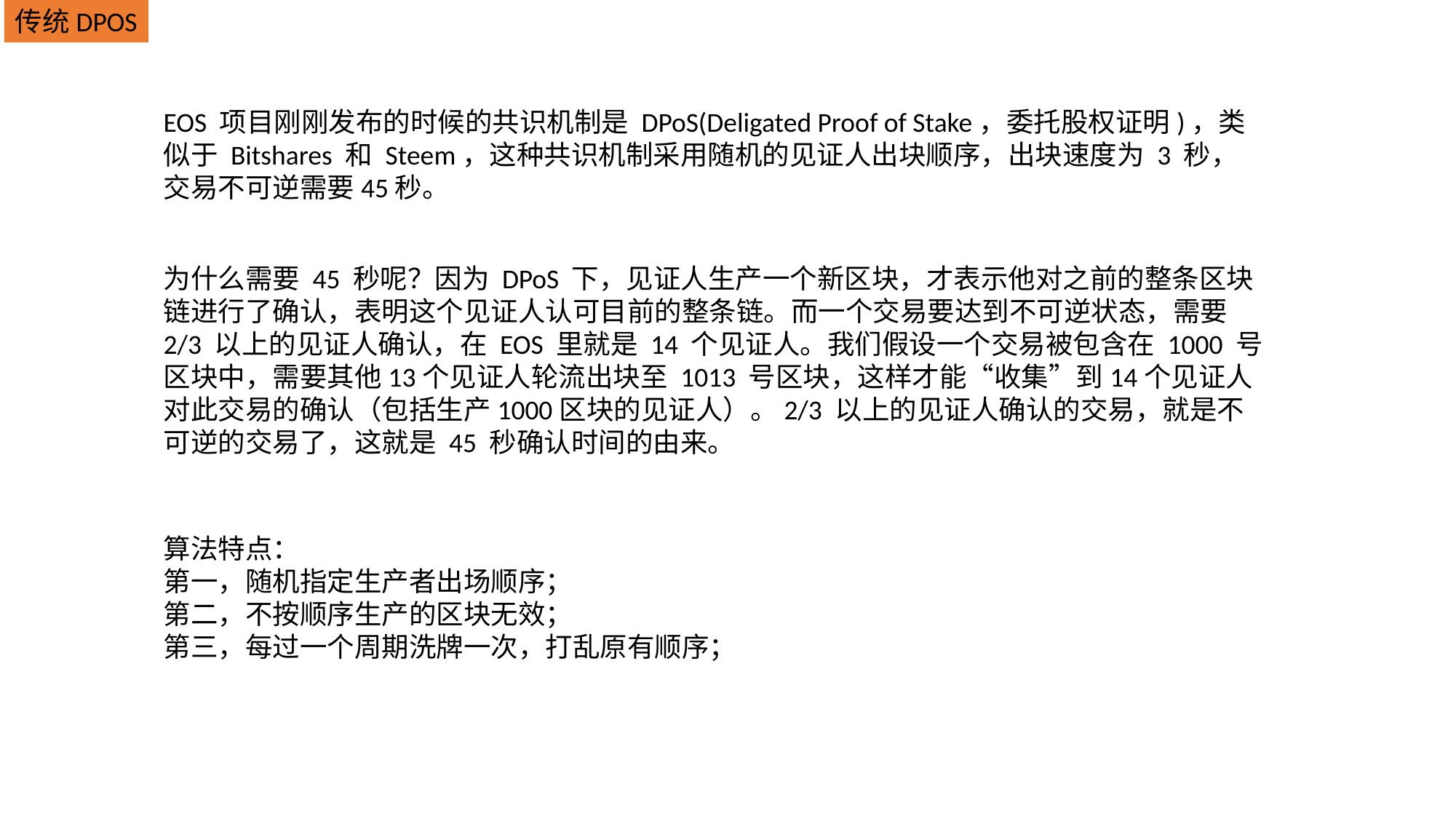

传统DPOS
EOS 项目刚刚发布的时候的共识机制是 DPoS(Deligated Proof of Stake，委托股权证明)，类似于 Bitshares 和 Steem，这种共识机制采用随机的见证人出块顺序，出块速度为 3 秒，交易不可逆需要45秒。
为什么需要 45 秒呢？因为 DPoS 下，见证人生产一个新区块，才表示他对之前的整条区块链进行了确认，表明这个见证人认可目前的整条链。而一个交易要达到不可逆状态，需要 2/3 以上的见证人确认，在 EOS 里就是 14 个见证人。我们假设一个交易被包含在 1000 号区块中，需要其他13个见证人轮流出块至 1013 号区块，这样才能“收集”到14个见证人对此交易的确认（包括生产1000区块的见证人）。2/3 以上的见证人确认的交易，就是不可逆的交易了，这就是 45 秒确认时间的由来。
算法特点：
第一，随机指定生产者出场顺序；
第二，不按顺序生产的区块无效；
第三，每过一个周期洗牌一次，打乱原有顺序；